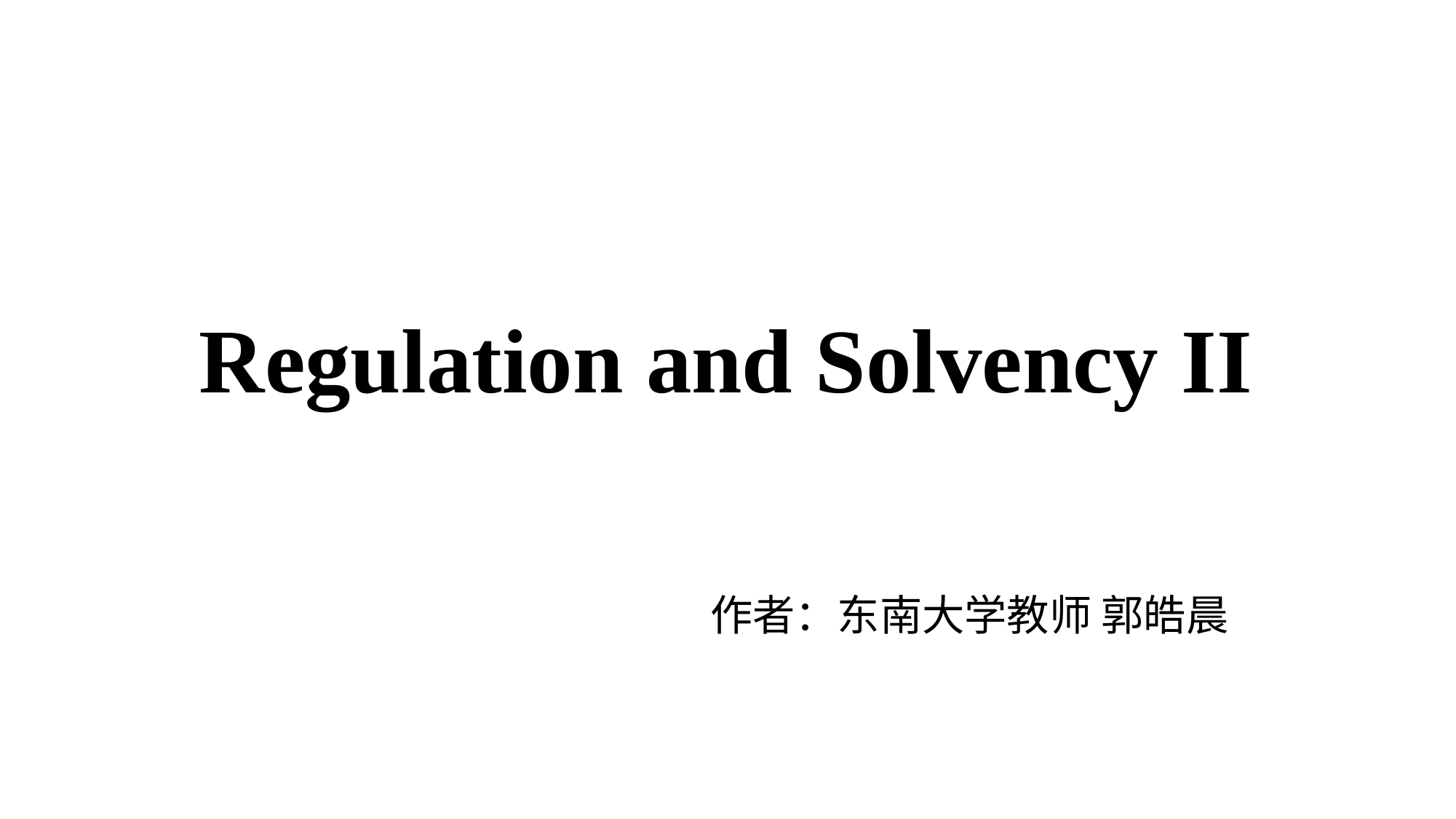

# Regulation and Solvency II
作者：东南大学教师 郭皓晨